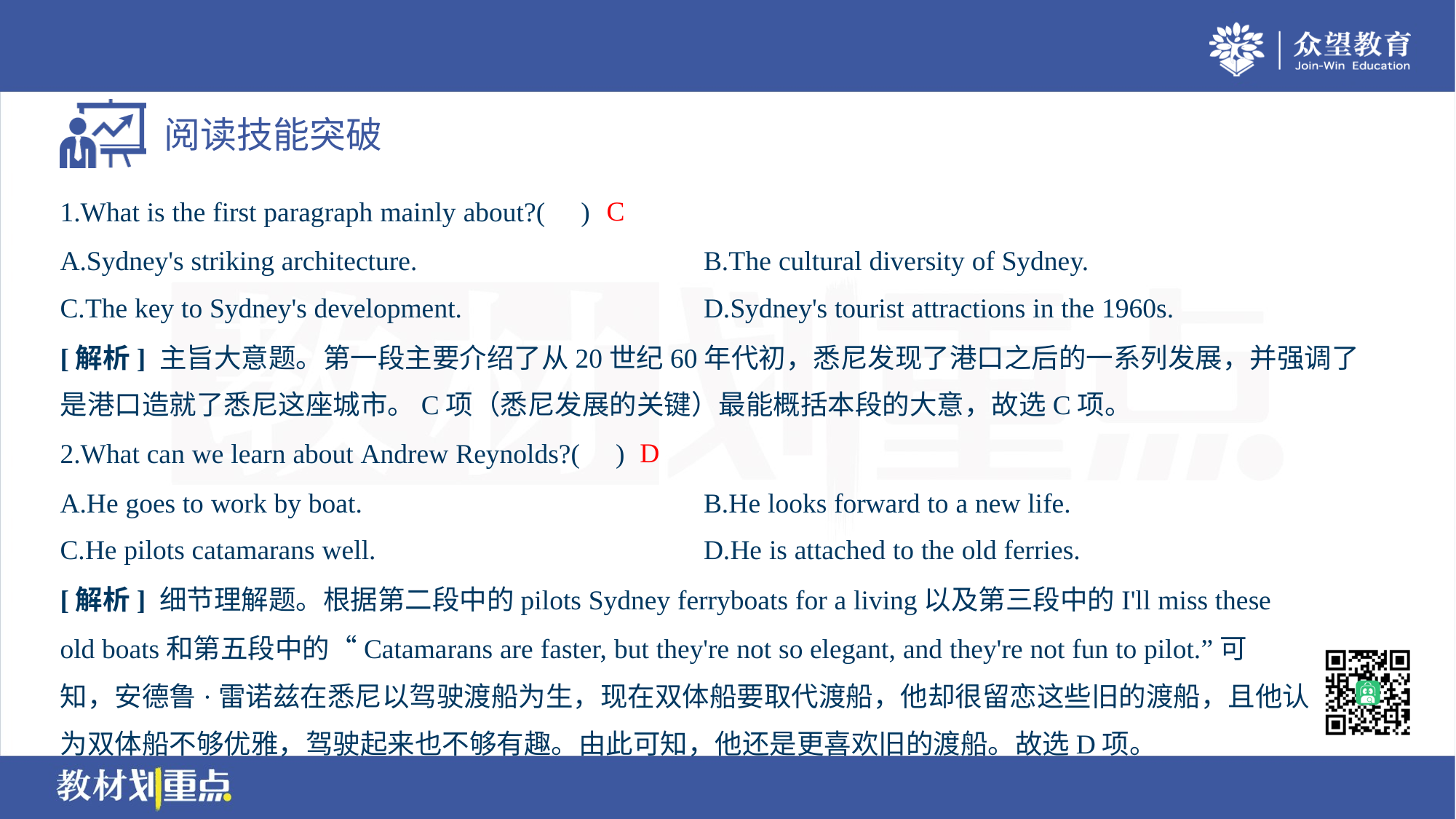

C
1.What is the first paragraph mainly about?(     )
A.Sydney's striking architecture.	B.The cultural diversity of Sydney.
C.The key to Sydney's development.	D.Sydney's tourist attractions in the 1960s.
[解析] 主旨大意题。第一段主要介绍了从20世纪60年代初，悉尼发现了港口之后的一系列发展，并强调了
是港口造就了悉尼这座城市。C项（悉尼发展的关键）最能概括本段的大意，故选C项。
D
2.What can we learn about Andrew Reynolds?(     )
A.He goes to work by boat.	B.He looks forward to a new life.
C.He pilots catamarans well.	D.He is attached to the old ferries.
[解析] 细节理解题。根据第二段中的pilots Sydney ferryboats for a living以及第三段中的I'll miss these
old boats和第五段中的“Catamarans are faster, but they're not so elegant, and they're not fun to pilot.”可
知，安德鲁·雷诺兹在悉尼以驾驶渡船为生，现在双体船要取代渡船，他却很留恋这些旧的渡船，且他认
为双体船不够优雅，驾驶起来也不够有趣。由此可知，他还是更喜欢旧的渡船。故选D项。